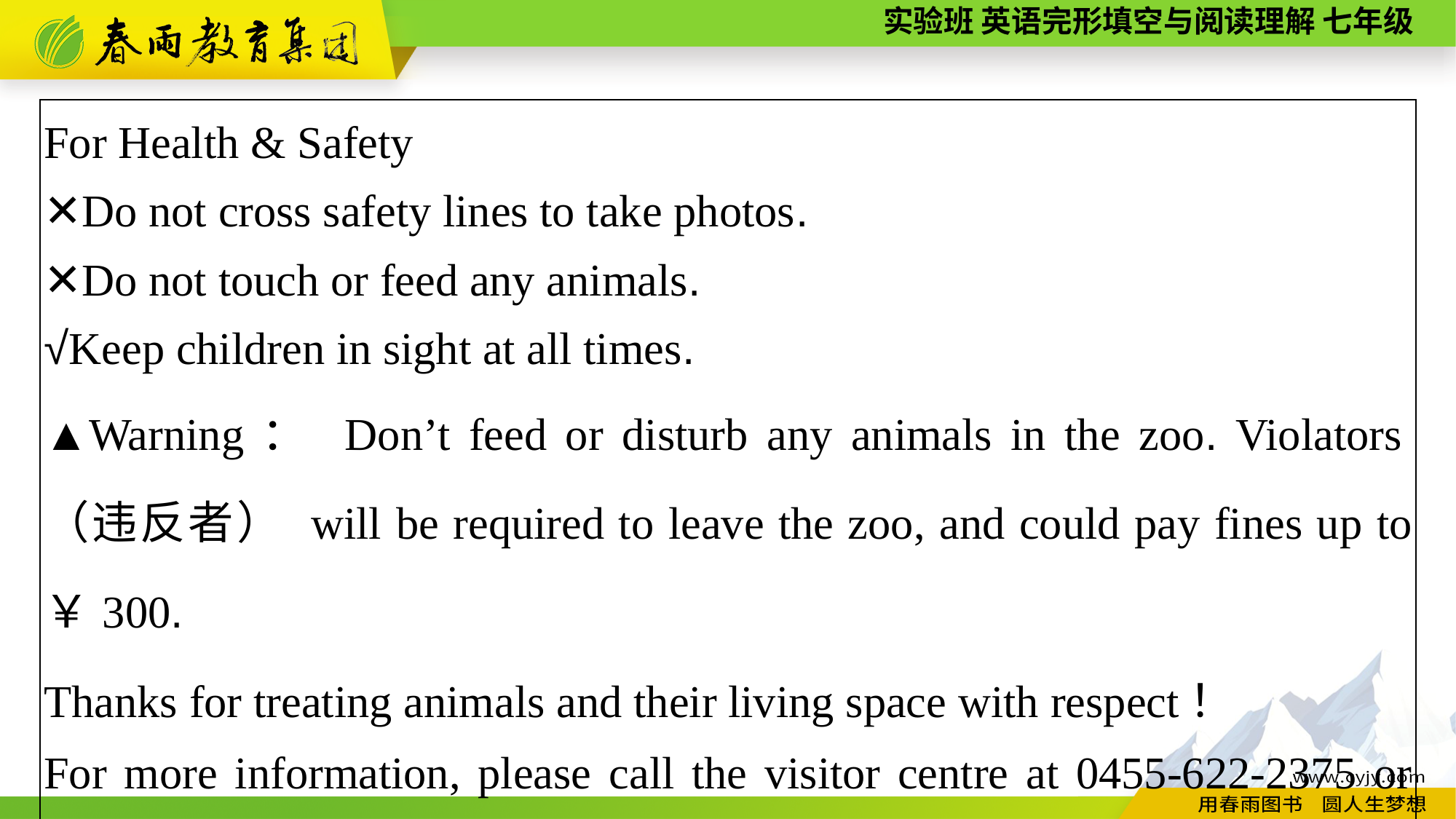

| For Health & Safety ✕Do not cross safety lines to take photos. ✕Do not touch or feed any animals. √Keep children in sight at all times. ▲Warning： Don’t feed or disturb any animals in the zoo. Violators（违反者） will be required to leave the zoo, and could pay fines up to ￥300. Thanks for treating animals and their living space with respect！ For more information, please call the visitor centre at 0455-622-2375 or visit newcityzoo.com. |
| --- |